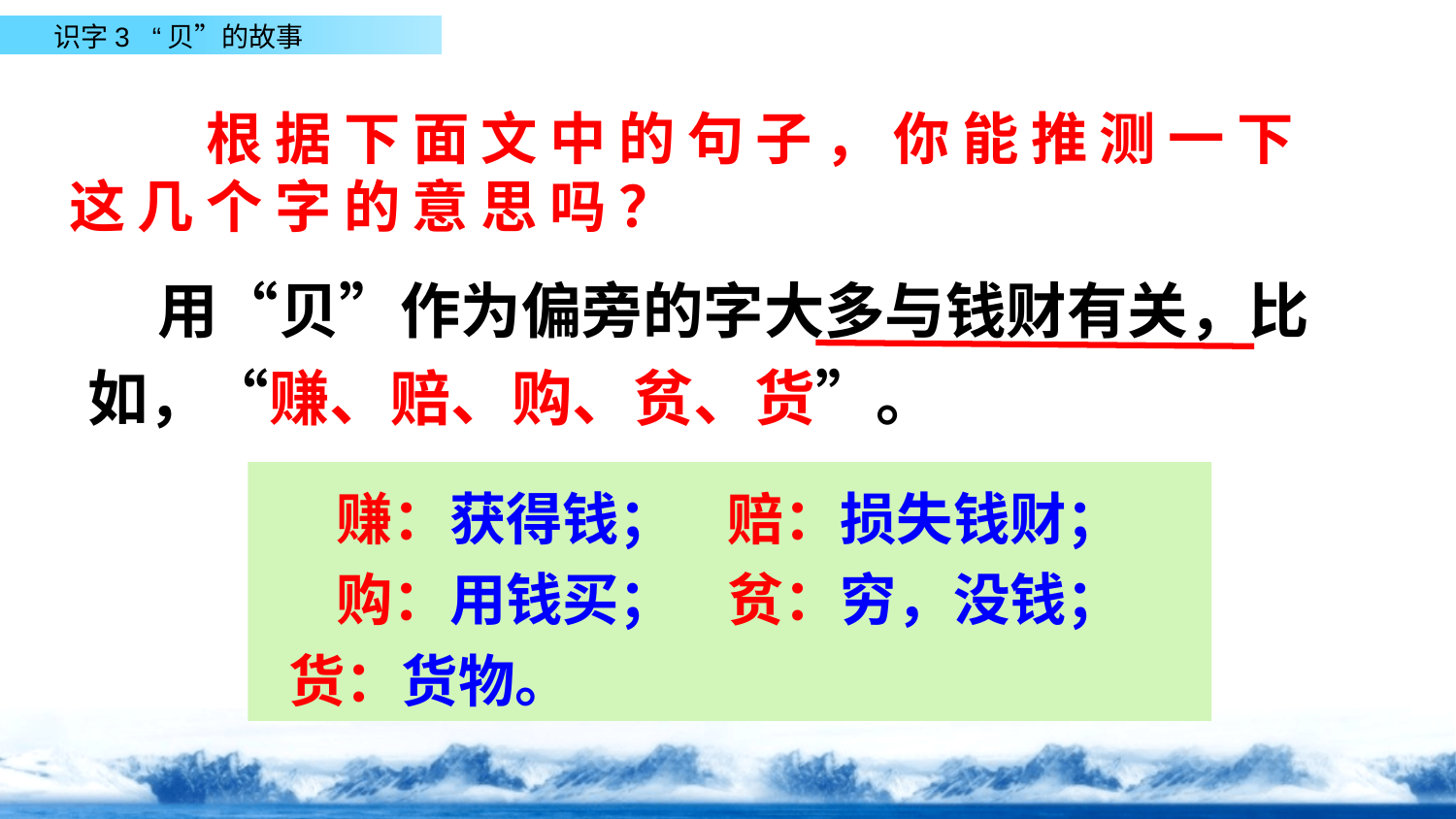

根据下面文中的句子，你能推测一下这几个字的意思吗？
    用“贝”作为偏旁的字大多与钱财有关，比如，“赚、赔、购、贫、货”。
赚：获得钱；    赔：损失钱财；
购：用钱买；    贫：穷，没钱；
 货：货物。